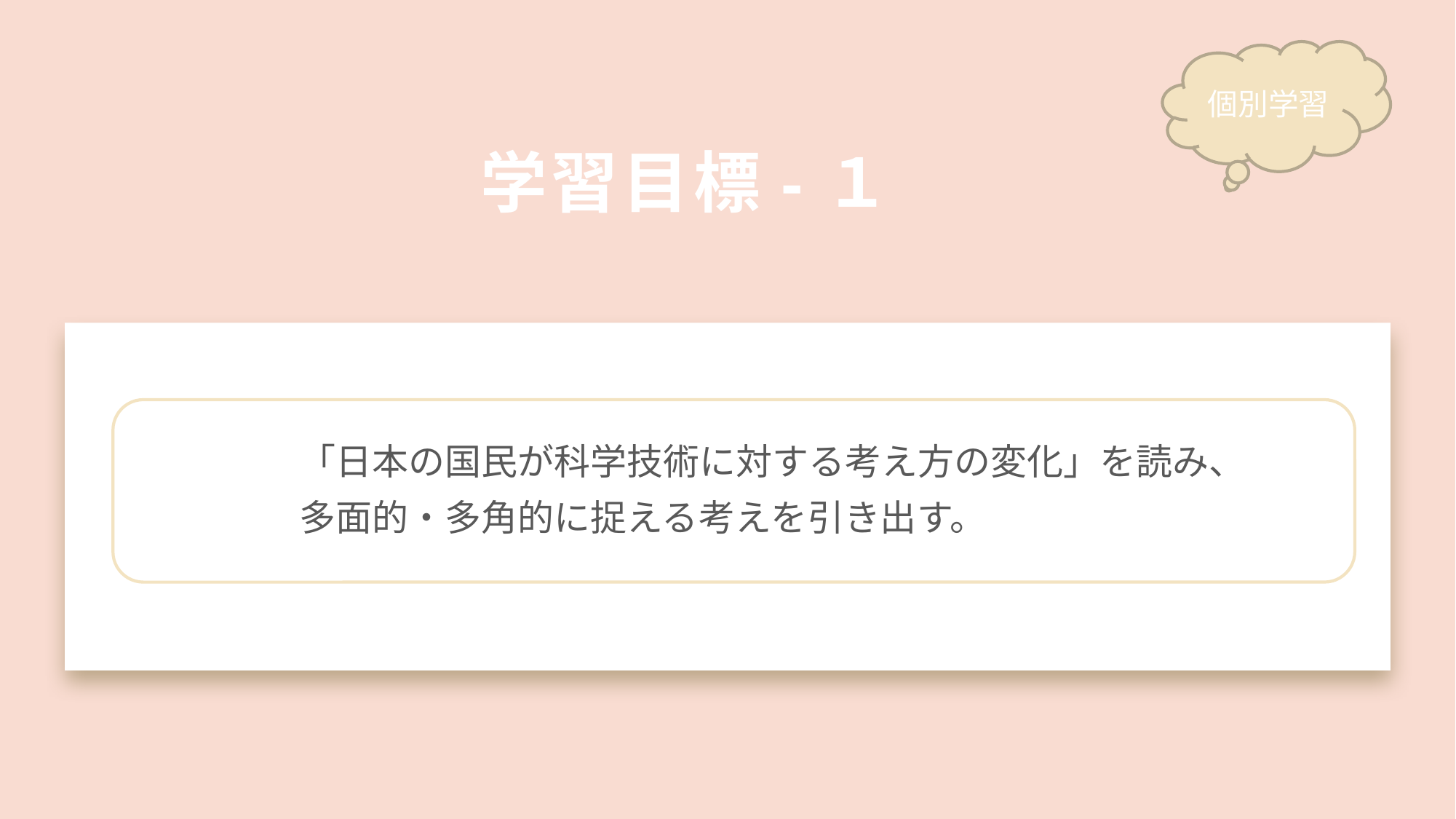

個別学習
# 学習目標-１

「日本の国民が科学技術に対する考え方の変化」を読み、多面的・多角的に捉える考えを引き出す。